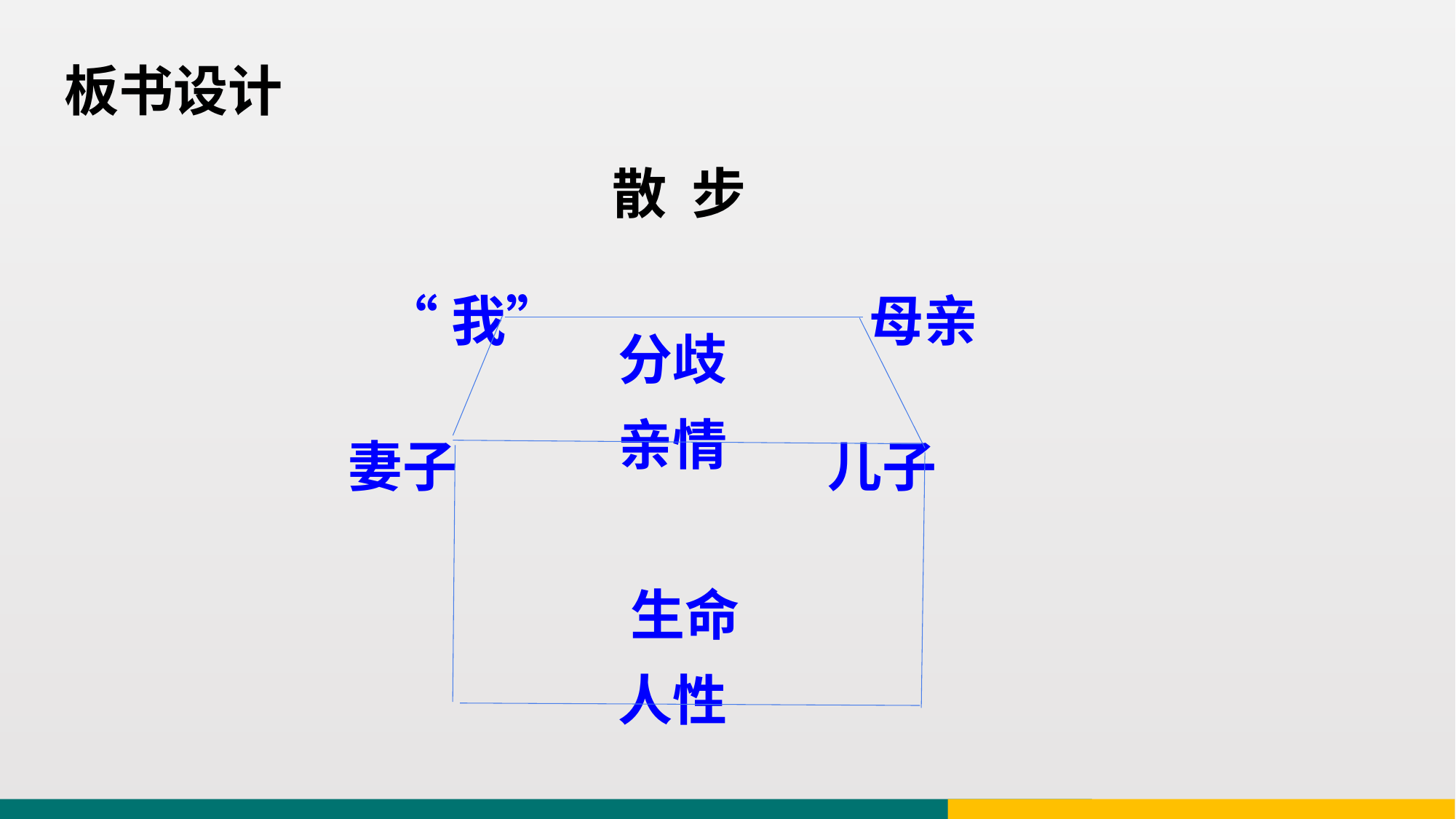

板书设计
散  步
“我”                         母亲

分歧
亲情                        生命
人性
妻子                              儿子